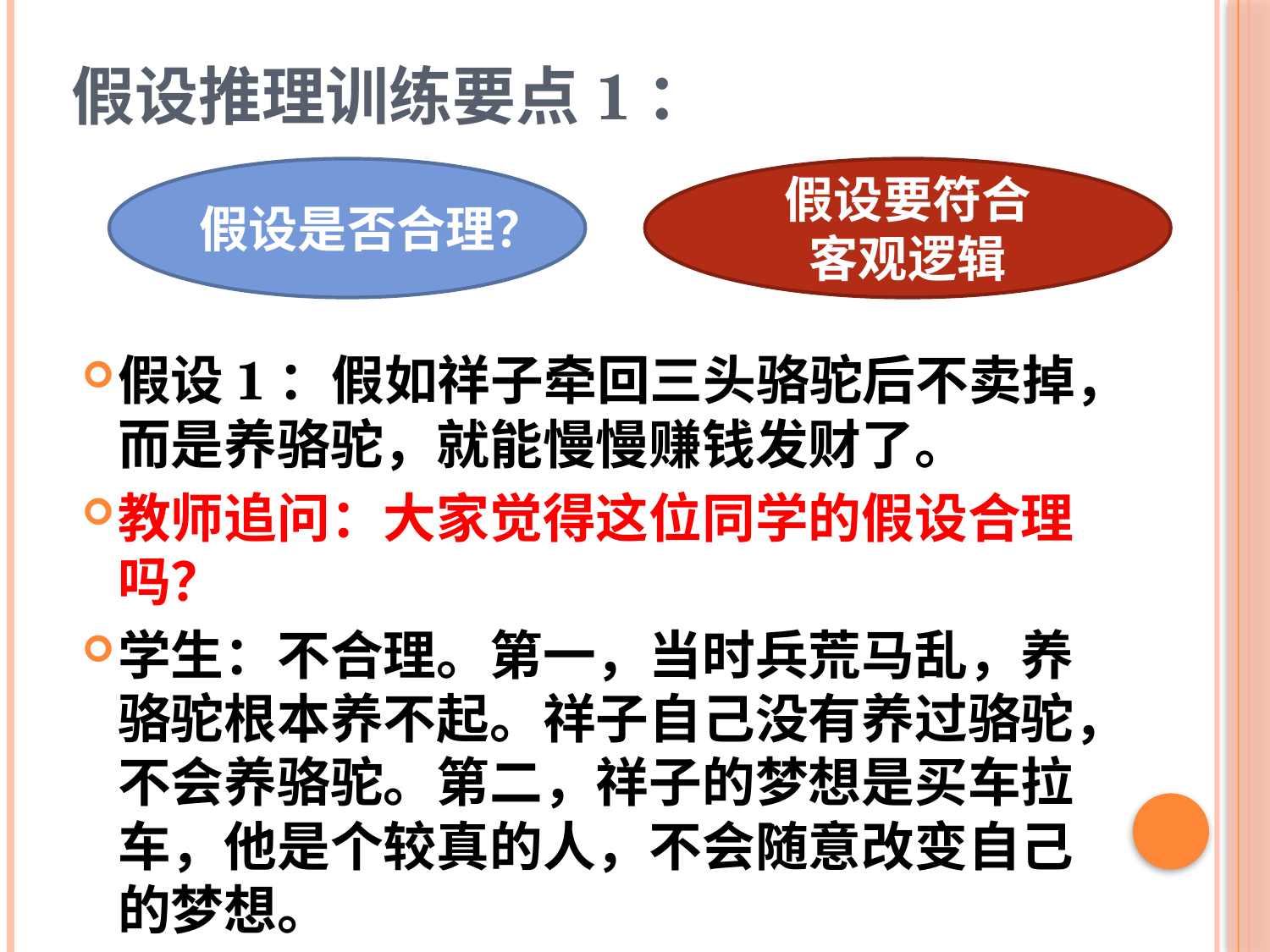

# 假设推理训练要点1：
假设是否合理？
假设要符合
客观逻辑

假设1：假如祥子牵回三头骆驼后不卖掉，而是养骆驼，就能慢慢赚钱发财了。
教师追问：大家觉得这位同学的假设合理吗？
学生：不合理。第一，当时兵荒马乱，养骆驼根本养不起。祥子自己没有养过骆驼，不会养骆驼。第二，祥子的梦想是买车拉车，他是个较真的人，不会随意改变自己的梦想。